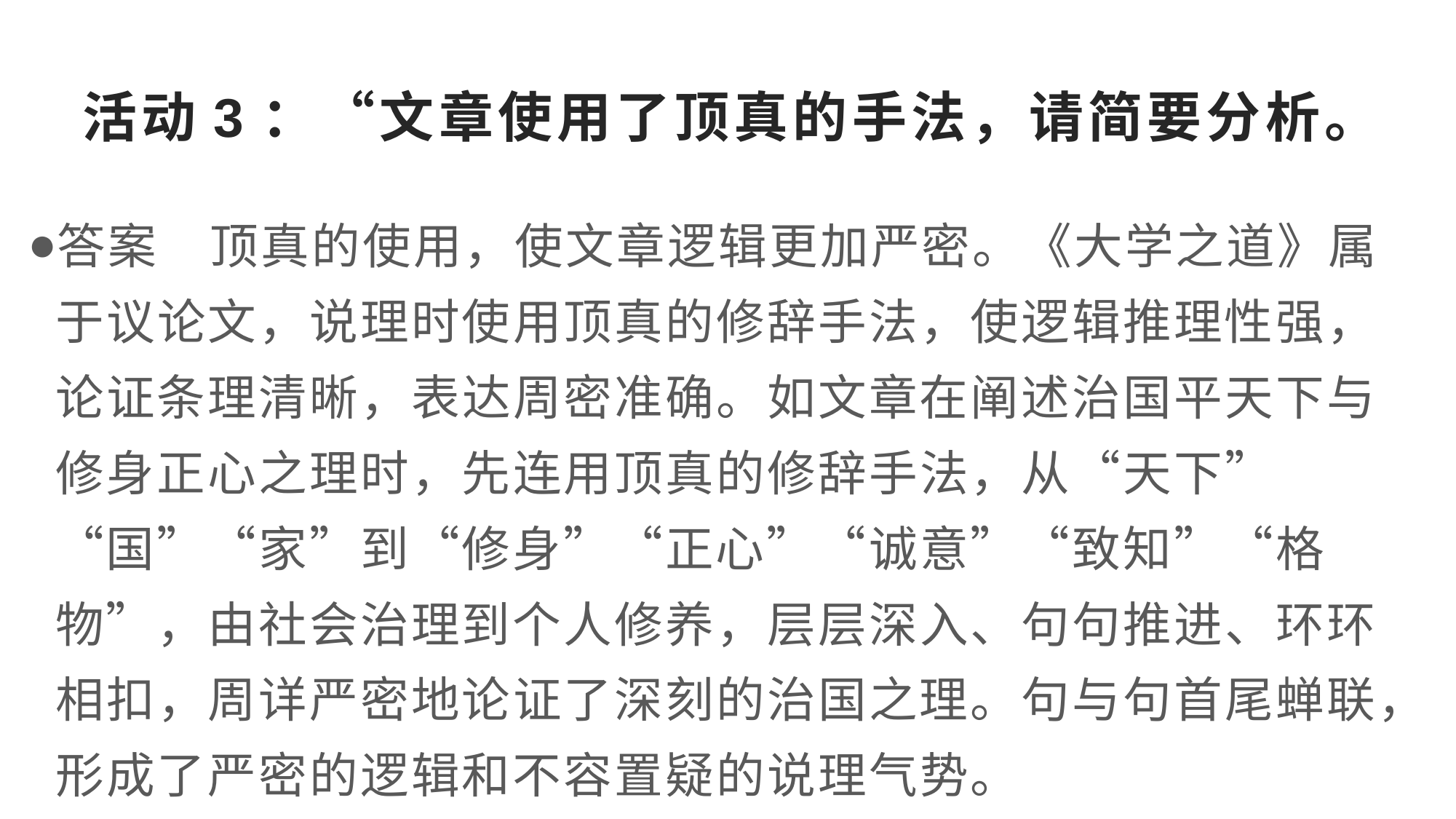

# 活动3：“文章使用了顶真的手法，请简要分析。
答案　顶真的使用，使文章逻辑更加严密。《大学之道》属于议论文，说理时使用顶真的修辞手法，使逻辑推理性强，论证条理清晰，表达周密准确。如文章在阐述治国平天下与修身正心之理时，先连用顶真的修辞手法，从“天下”“国”“家”到“修身”“正心”“诚意”“致知”“格物”，由社会治理到个人修养，层层深入、句句推进、环环相扣，周详严密地论证了深刻的治国之理。句与句首尾蝉联，形成了严密的逻辑和不容置疑的说理气势。